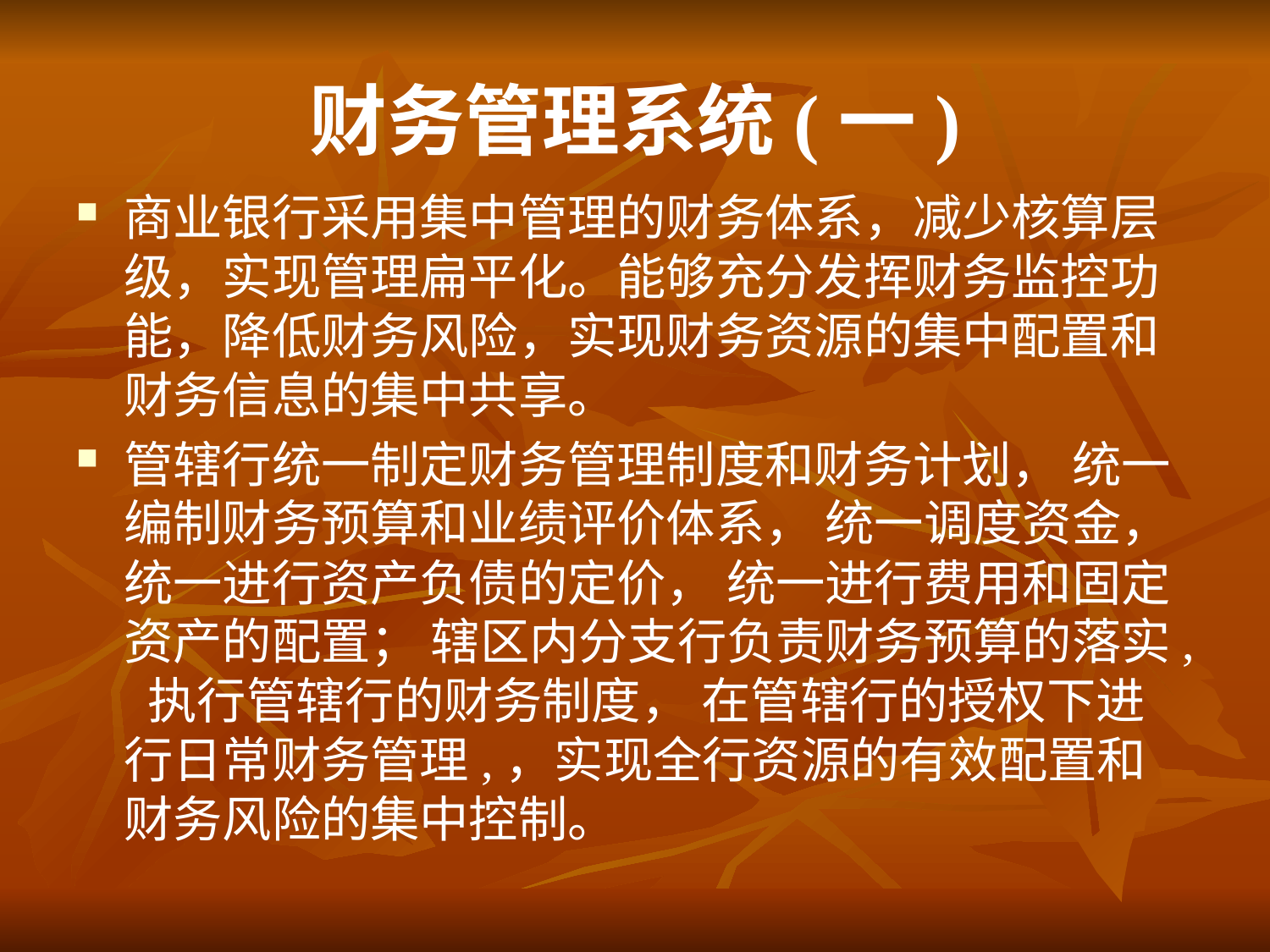

# 财务管理系统(一)
商业银行采用集中管理的财务体系，减少核算层级，实现管理扁平化。能够充分发挥财务监控功能，降低财务风险，实现财务资源的集中配置和财务信息的集中共享。
管辖行统一制定财务管理制度和财务计划， 统一编制财务预算和业绩评价体系， 统一调度资金， 统一进行资产负债的定价， 统一进行费用和固定资产的配置； 辖区内分支行负责财务预算的落实, 执行管辖行的财务制度， 在管辖行的授权下进行日常财务管理,，实现全行资源的有效配置和财务风险的集中控制。